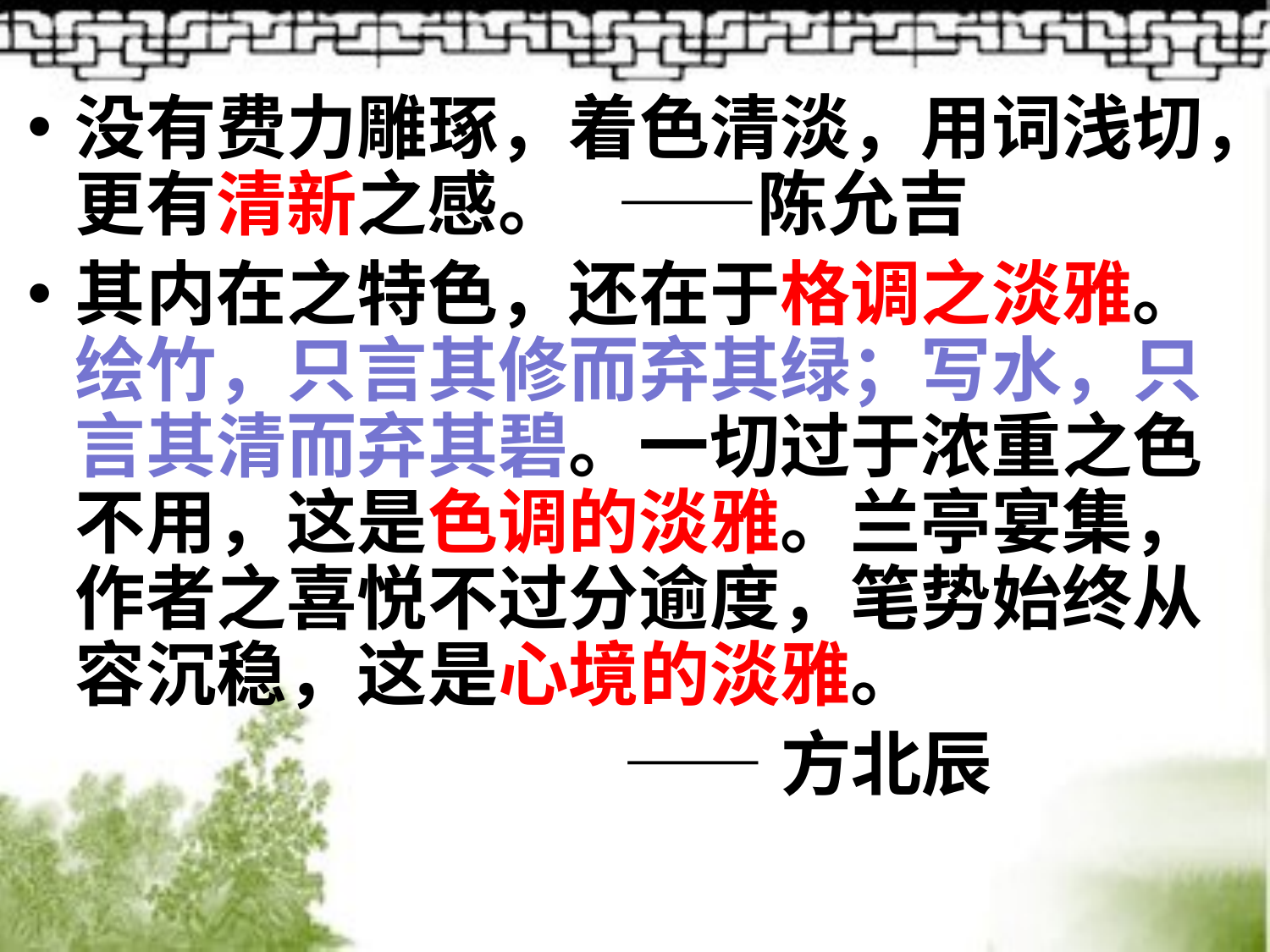

没有费力雕琢，着色清淡，用词浅切，更有清新之感。   ——陈允吉
其内在之特色，还在于格调之淡雅。绘竹，只言其修而弃其绿；写水，只言其清而弃其碧。一切过于浓重之色不用，这是色调的淡雅。兰亭宴集，作者之喜悦不过分逾度，笔势始终从容沉稳，这是心境的淡雅。
                                     ——方北辰